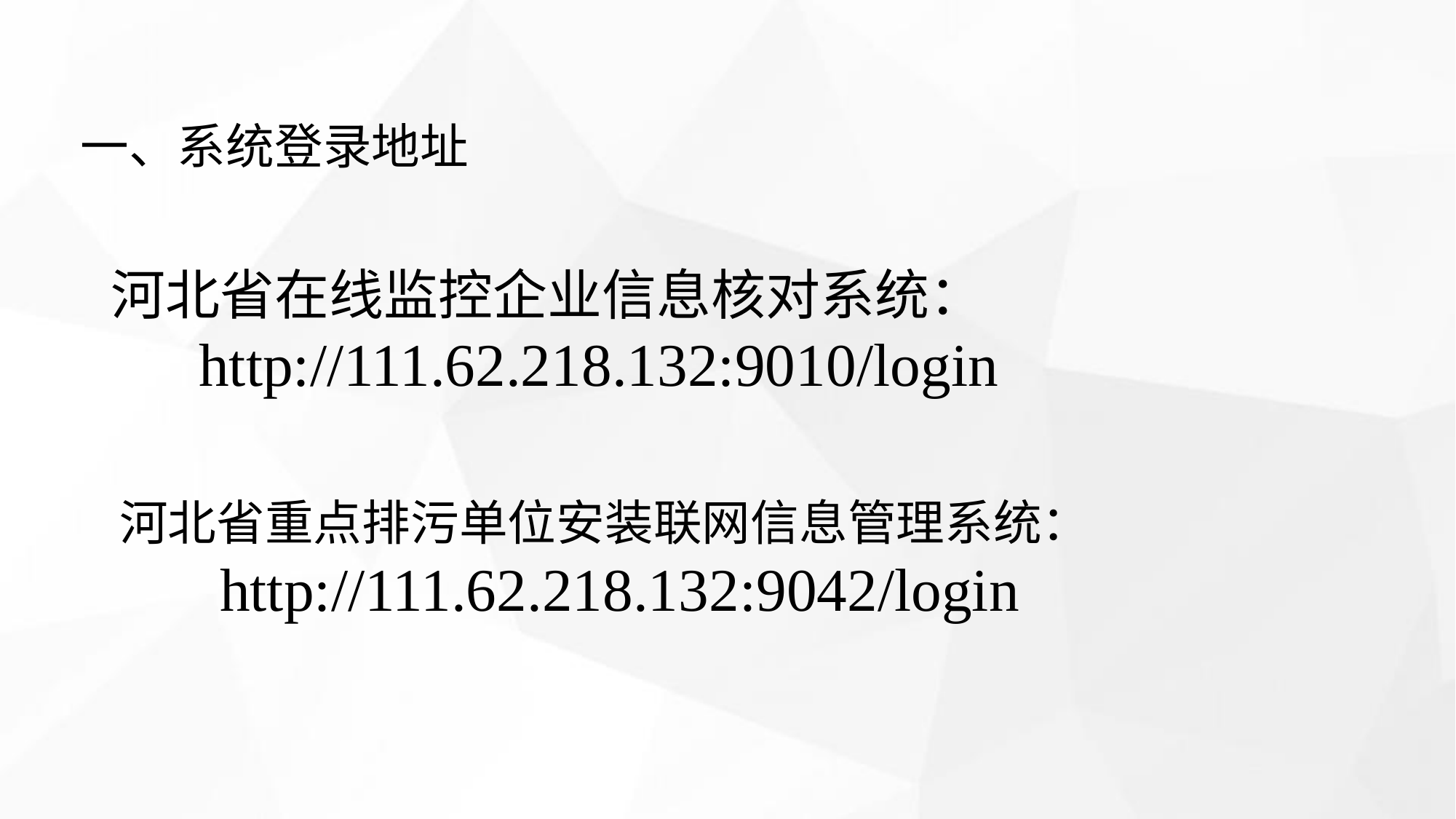

一、系统登录地址
河北省在线监控企业信息核对系统：
       http://111.62.218.132:9010/login
河北省重点排污单位安装联网信息管理系统：
        http://111.62.218.132:9042/login